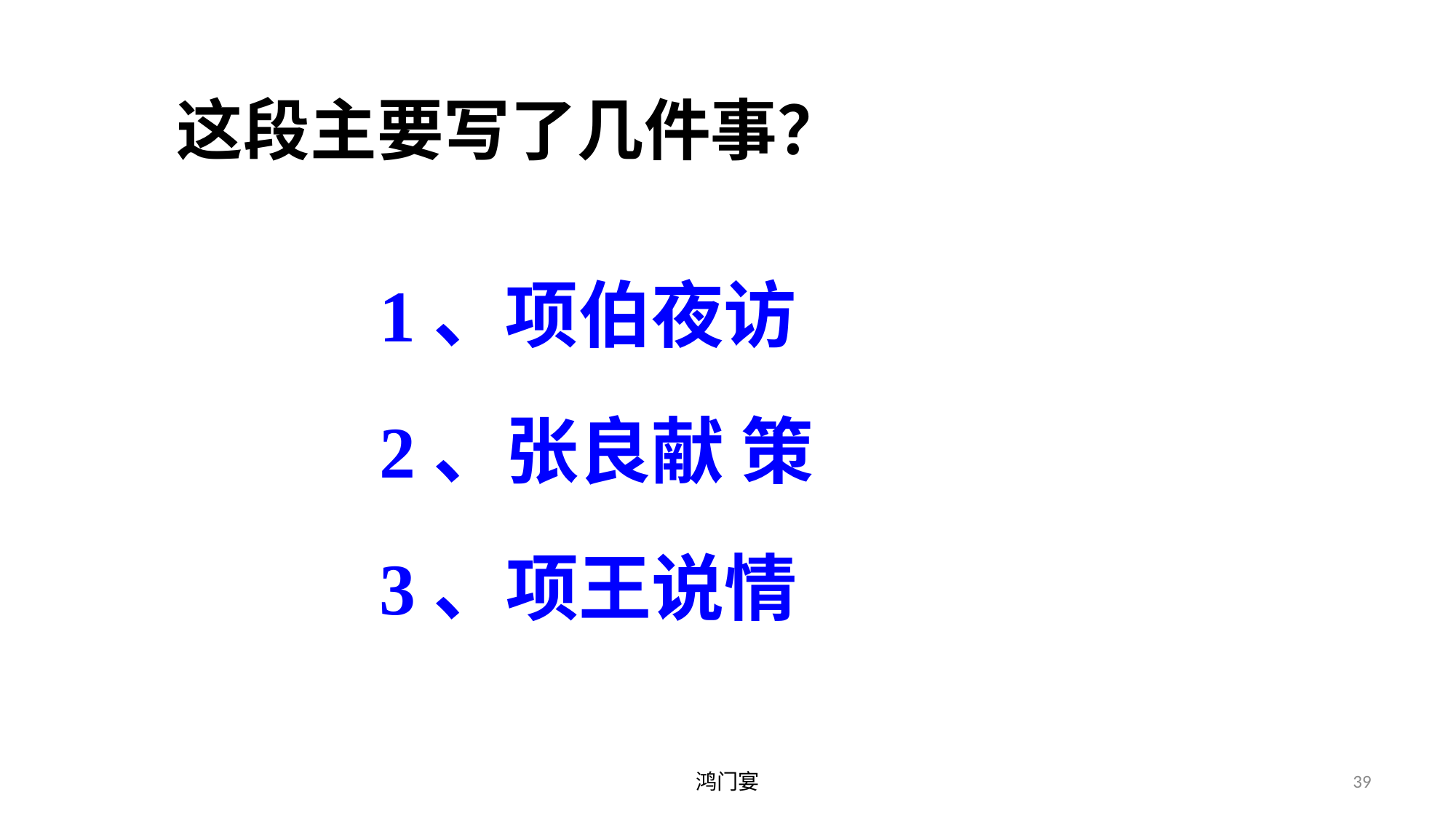

这段主要写了几件事？
1、项伯夜访
2、张良献 策
3、项王说情
鸿门宴
39